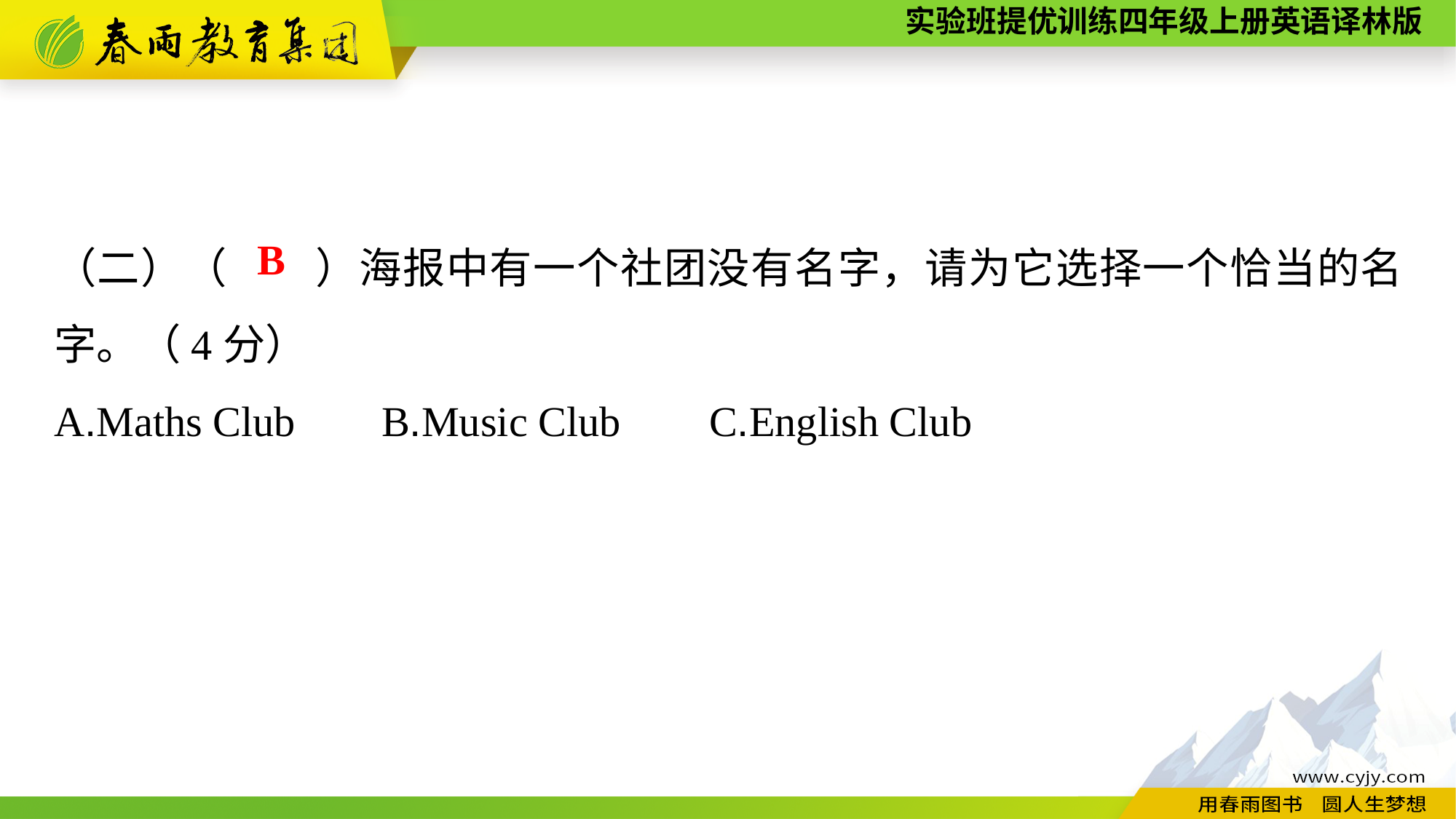

（二）（　　）海报中有一个社团没有名字，请为它选择一个恰当的名字。（4分）
A.Maths Club	B.Music Club	C.English Club
B